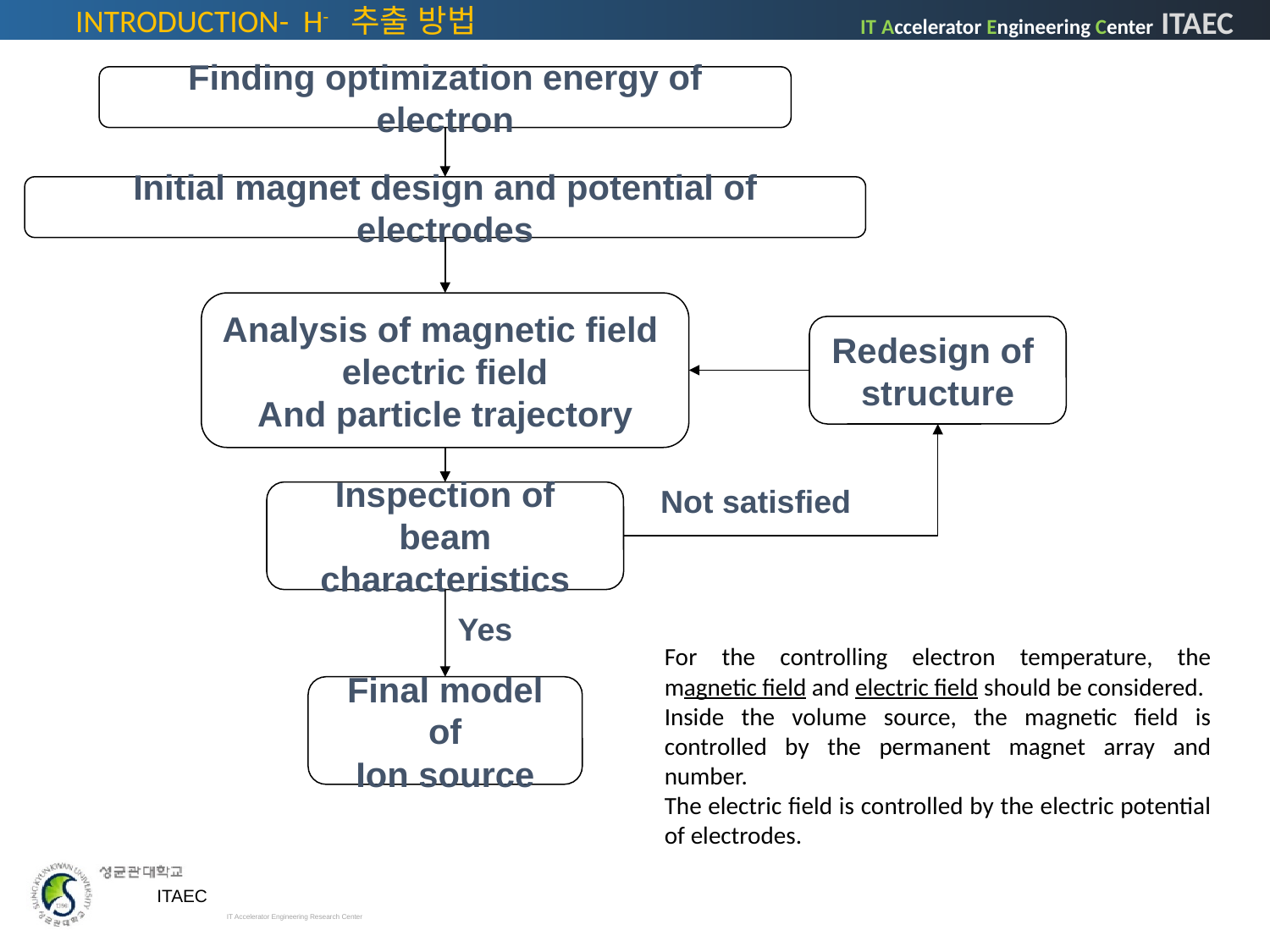

INTRODUCTION-  H-  추출 방법
Finding optimization energy of electron
Initial magnet design and potential of electrodes
Analysis of magnetic field
electric field
And particle trajectory
Redesign of
structure
Inspection of beam
characteristics
Not satisfied
Yes
Final model of
Ion source
For the controlling electron temperature, the magnetic field and electric field should be considered.
Inside the volume source, the magnetic field is controlled by the permanent magnet array and number.
The electric field is controlled by the electric potential of electrodes.